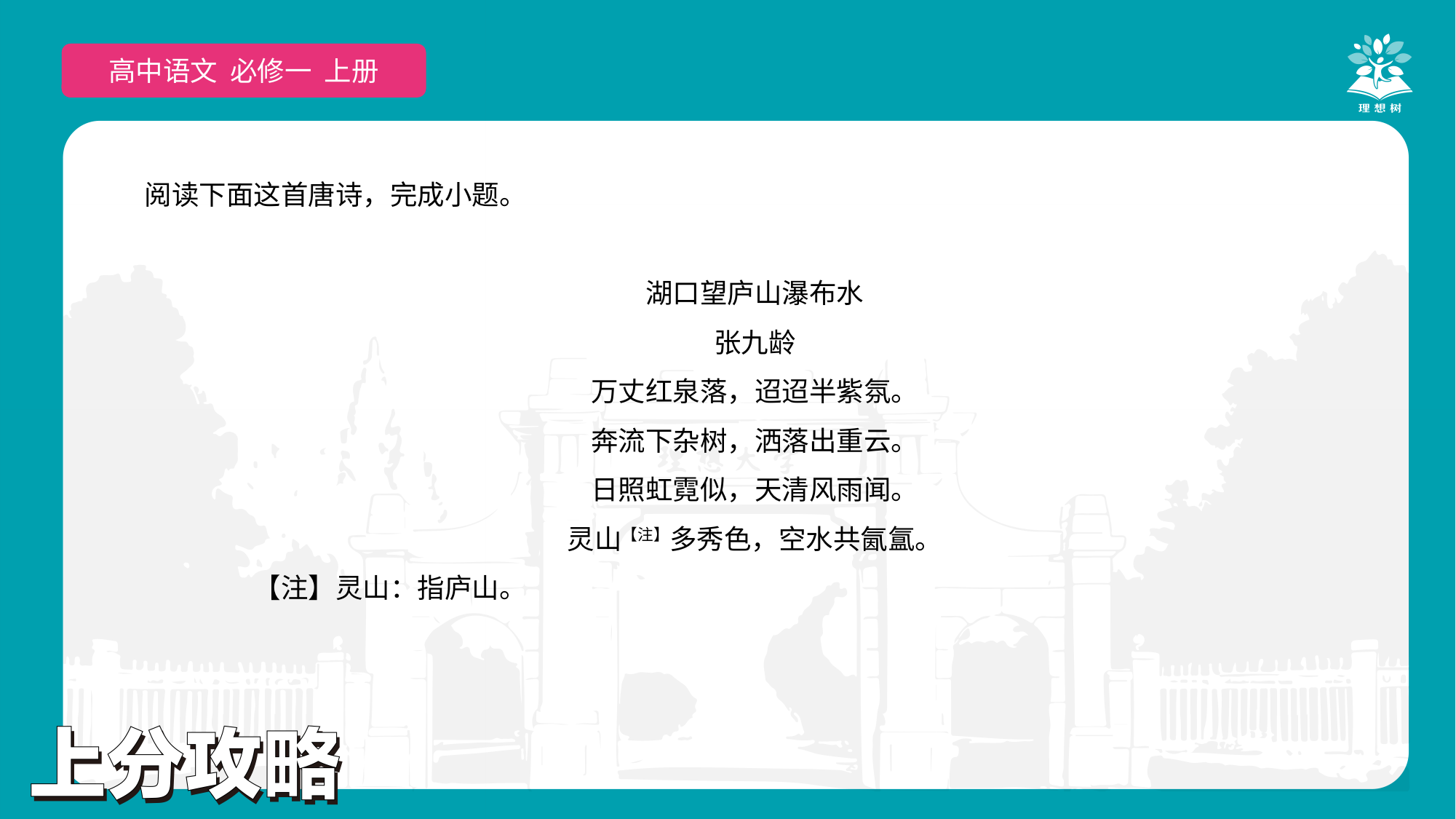

高中语文  选择性必修上
高中语文  必修一  上册
阅读下面这首唐诗，完成小题。

湖口望庐山瀑布水
张九龄
万丈红泉落，迢迢半紫氛。
奔流下杂树，洒落出重云。
日照虹霓似，天清风雨闻。
灵山【注】多秀色，空水共氤氲。
　　【注】灵山：指庐山。